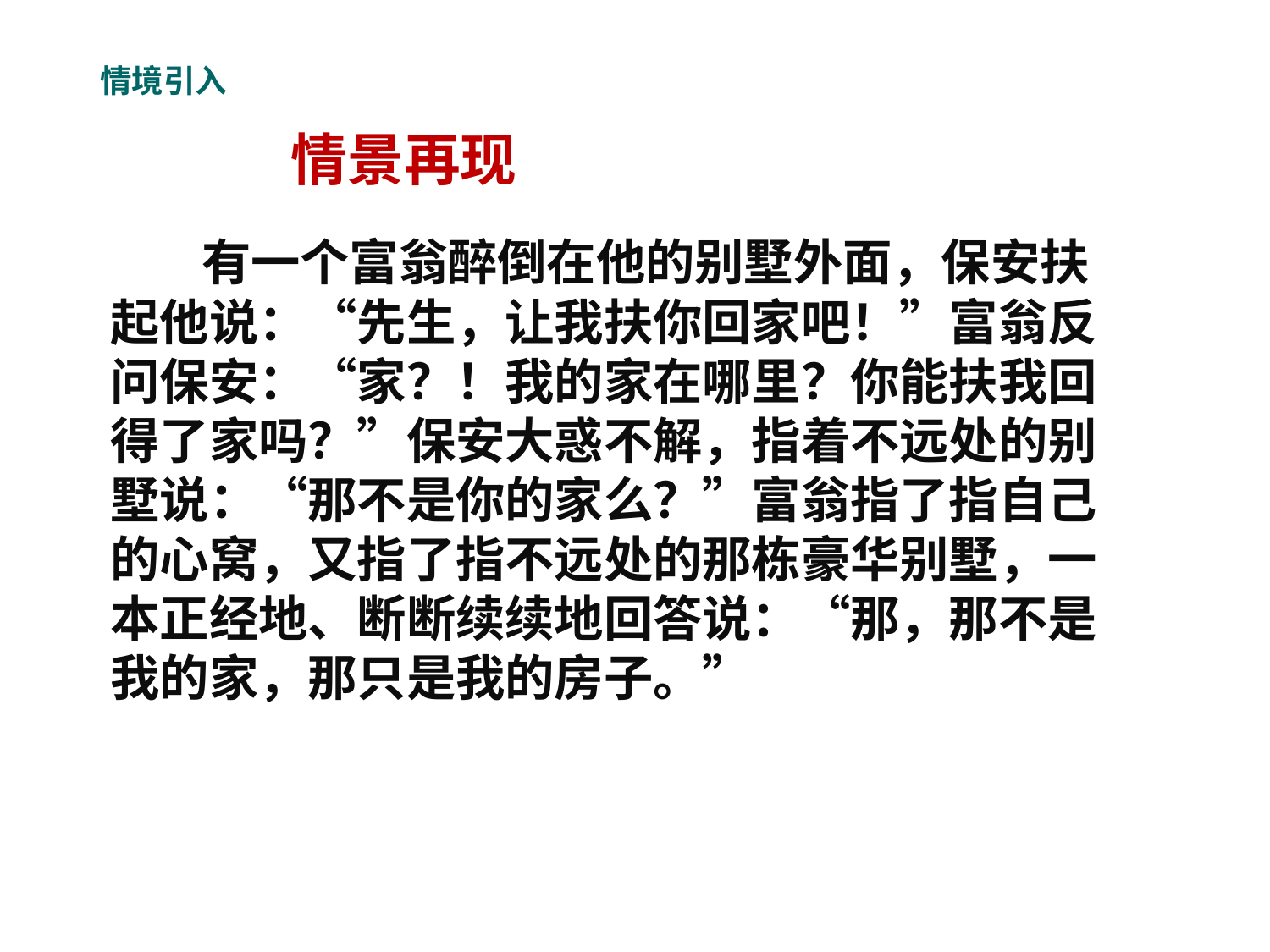

情境引入

情景再现
      有一个富翁醉倒在他的别墅外面，保安扶起他说：“先生，让我扶你回家吧！”富翁反问保安：“家？！我的家在哪里？你能扶我回得了家吗？”保安大惑不解，指着不远处的别墅说：“那不是你的家么？”富翁指了指自己的心窝，又指了指不远处的那栋豪华别墅，一本正经地、断断续续地回答说：“那，那不是我的家，那只是我的房子。”